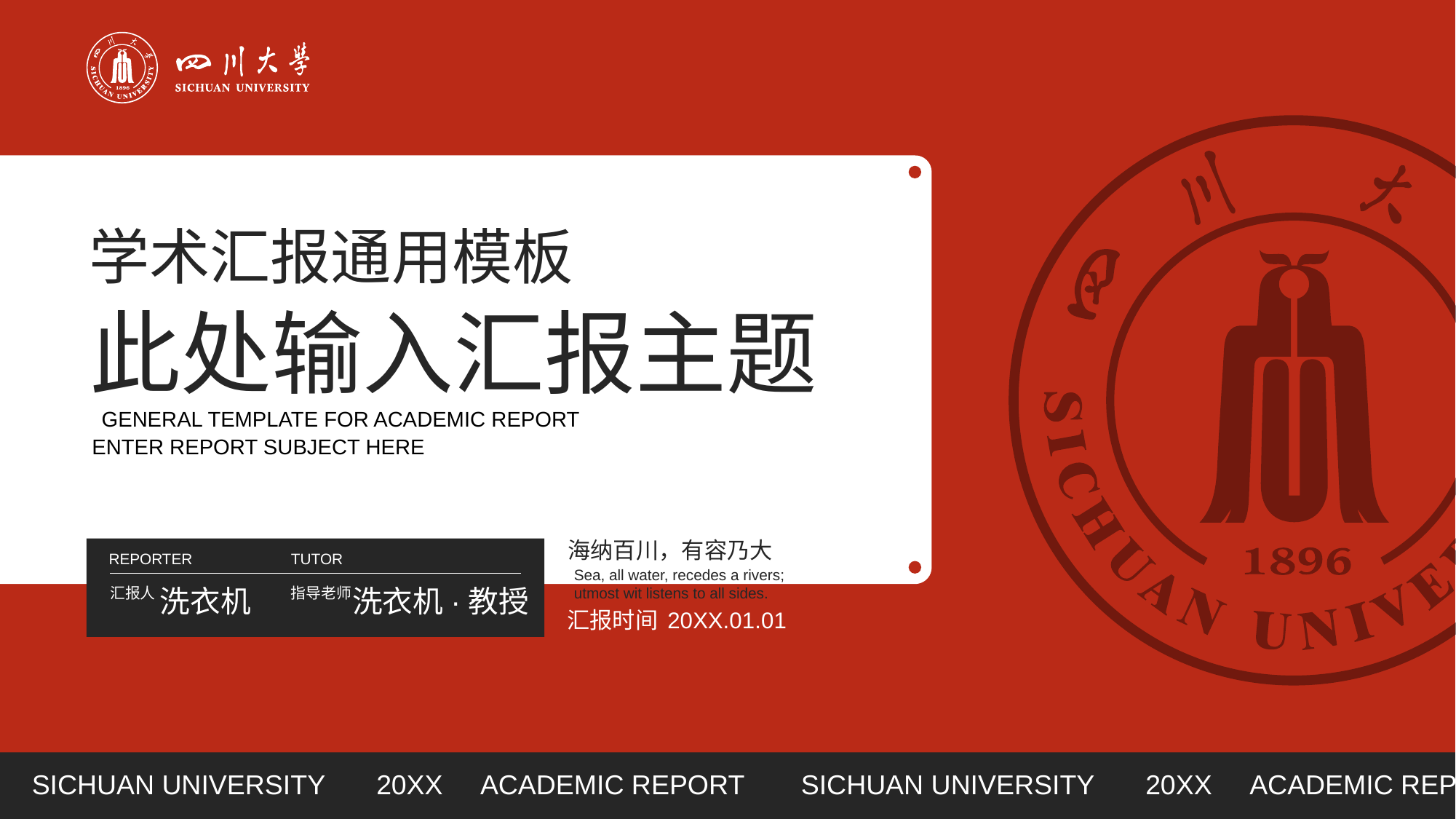

学术汇报通用模板
此处输入汇报主题

General template for academic report
Enter report subject here
海纳百川，有容乃大

Reporter
Tutor

Sea, all water, recedes a rivers;
utmost wit listens to all sides.
洗衣机
洗衣机·教授
汇报人
指导老师
汇报时间
20XX.01.01